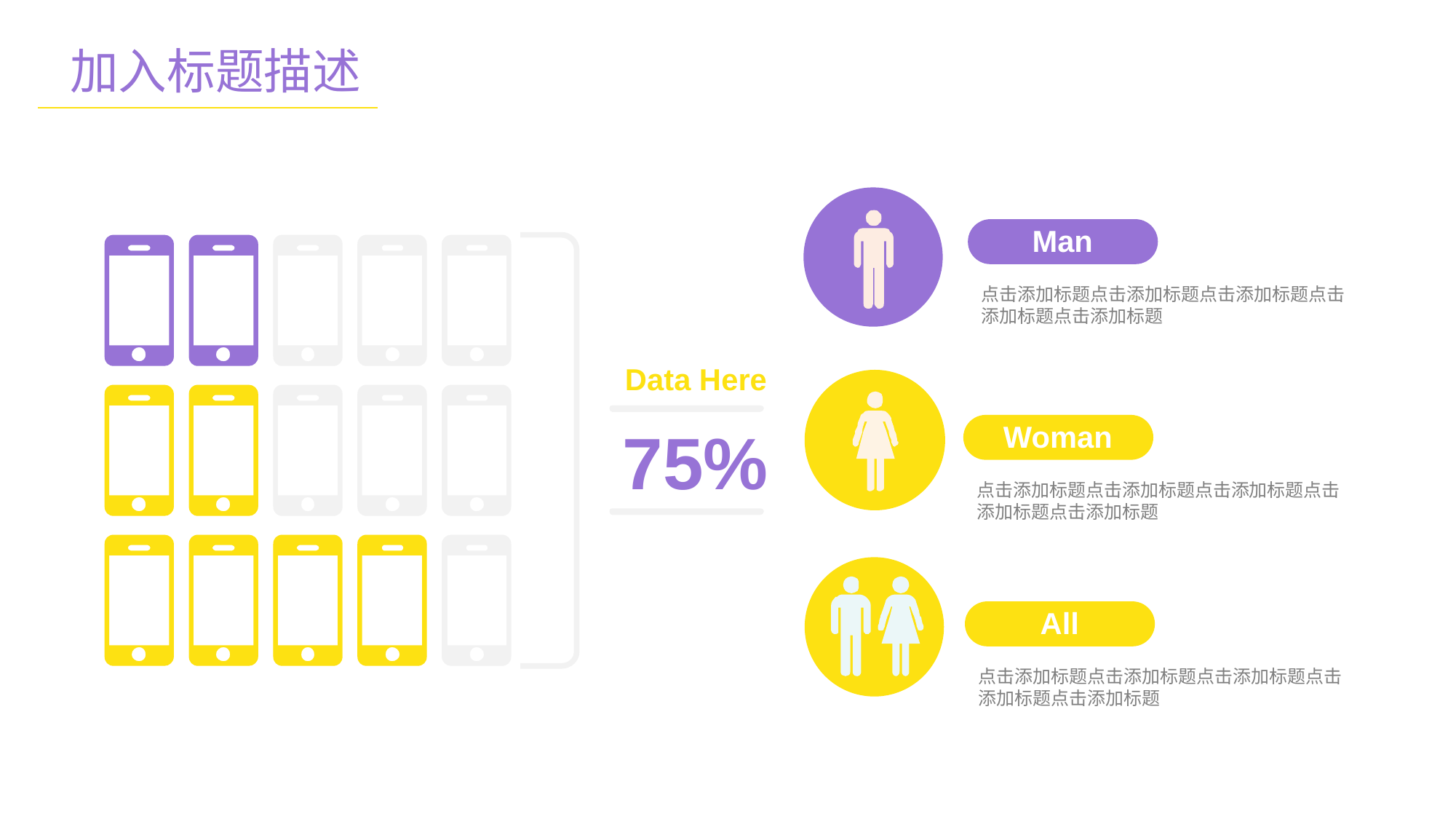

加入标题描述

Man

点击添加标题点击添加标题点击添加标题点击添加标题点击添加标题
Data Here

75%

Woman
点击添加标题点击添加标题点击添加标题点击添加标题点击添加标题

All
点击添加标题点击添加标题点击添加标题点击添加标题点击添加标题